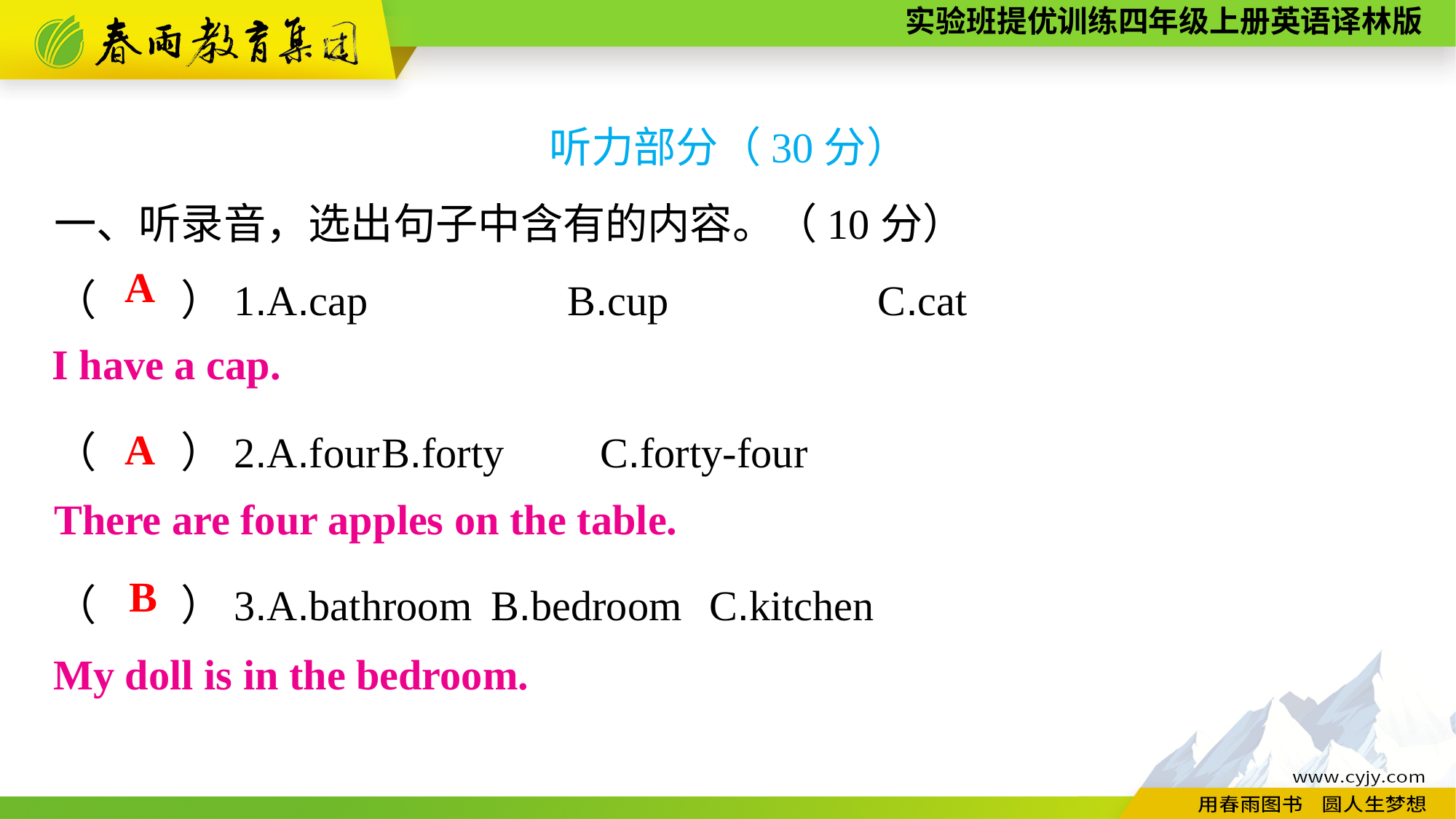

听力部分（30分）
一、听录音，选出句子中含有的内容。（10分）
（　　）1.A.cap　　　　 B.cup　　　　  C.cat

（　　）2.A.four	B.forty	C.forty-four

（　　）3.A.bathroom	B.bedroom	C.kitchen
A
I have a cap.
A
There are four apples on the table.
B
My doll is in the bedroom.